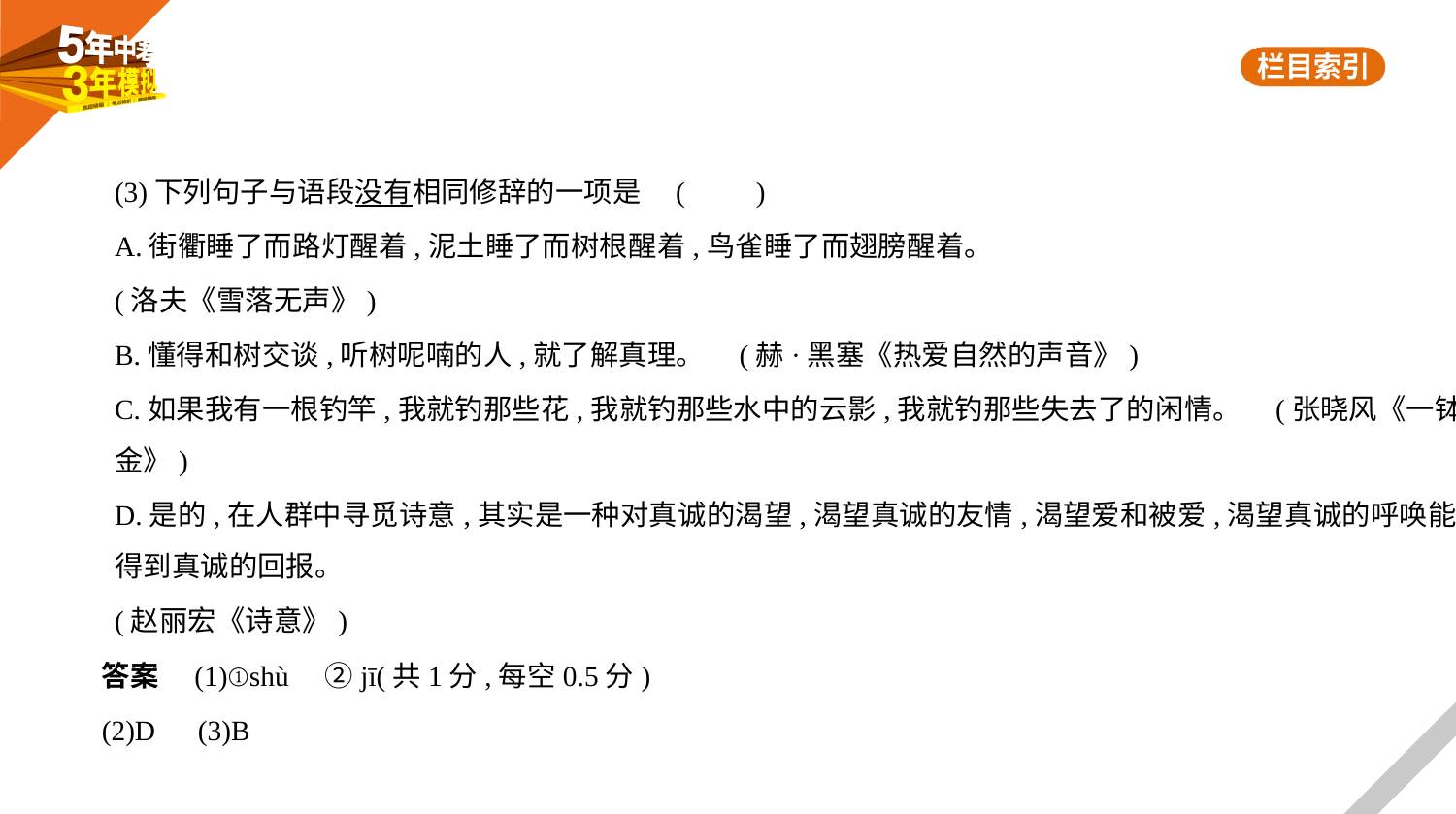

(3)下列句子与语段没有相同修辞的一项是 (　　)
A.街衢睡了而路灯醒着,泥土睡了而树根醒着,鸟雀睡了而翅膀醒着。
(洛夫《雪落无声》)
B.懂得和树交谈,听树呢喃的人,就了解真理。 (赫·黑塞《热爱自然的声音》)
C.如果我有一根钓竿,我就钓那些花,我就钓那些水中的云影,我就钓那些失去了的闲情。 (张晓风《一钵
金》)
D.是的,在人群中寻觅诗意,其实是一种对真诚的渴望,渴望真诚的友情,渴望爱和被爱,渴望真诚的呼唤能
得到真诚的回报。
(赵丽宏《诗意》)
答案　(1)①shù　②jī(共1分,每空0.5分)
(2)D　(3)B